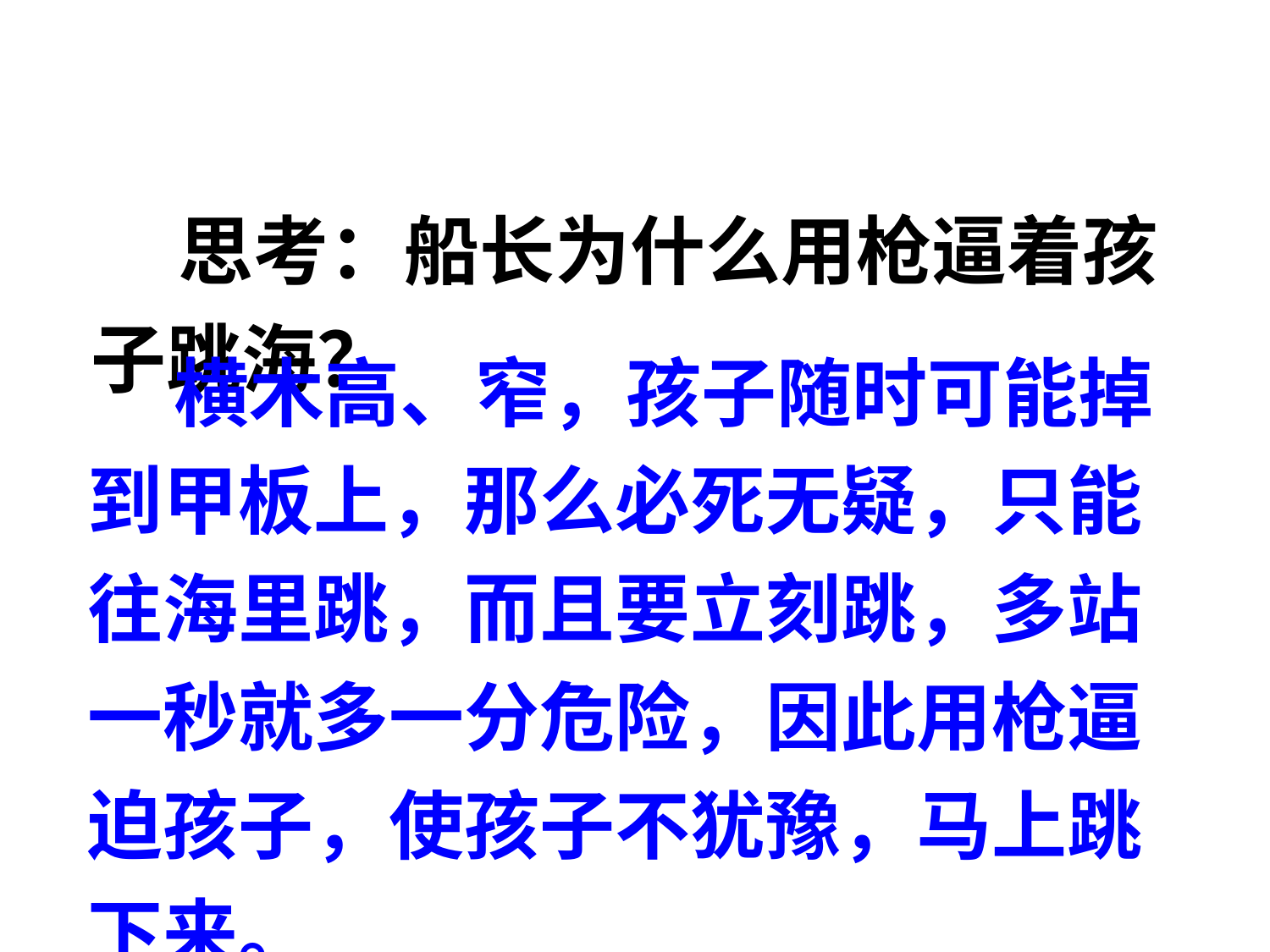

思考：船长为什么用枪逼着孩子跳海？
    横木高、窄，孩子随时可能掉到甲板上，那么必死无疑，只能往海里跳，而且要立刻跳，多站一秒就多一分危险，因此用枪逼迫孩子，使孩子不犹豫，马上跳下来。